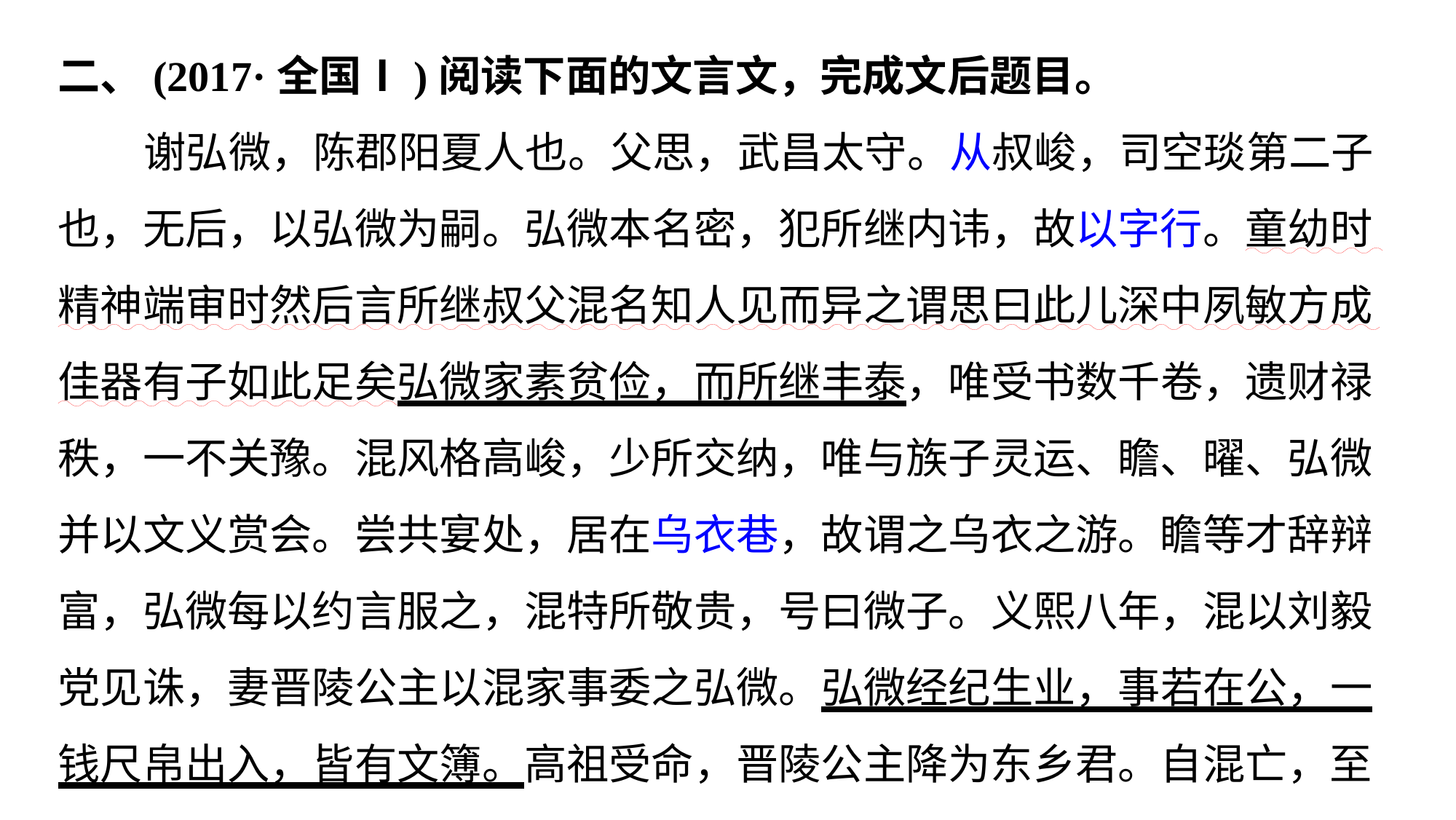

二、(2017·全国Ⅰ)阅读下面的文言文，完成文后题目。
谢弘微，陈郡阳夏人也。父思，武昌太守。从叔峻，司空琰第二子也，无后，以弘微为嗣。弘微本名密，犯所继内讳，故以字行。童幼时精神端审时然后言所继叔父混名知人见而异之谓思曰此儿深中夙敏方成佳器有子如此足矣弘微家素贫俭，而所继丰泰，唯受书数千卷，遗财禄秩，一不关豫。混风格高峻，少所交纳，唯与族子灵运、瞻、曜、弘微并以文义赏会。尝共宴处，居在乌衣巷，故谓之乌衣之游。瞻等才辞辩富，弘微每以约言服之，混特所敬贵，号曰微子。义熙八年，混以刘毅党见诛，妻晋陵公主以混家事委之弘微。弘微经纪生业，事若在公，一钱尺帛出入，皆有文簿。高祖受命，晋陵公主降为东乡君。自混亡，至